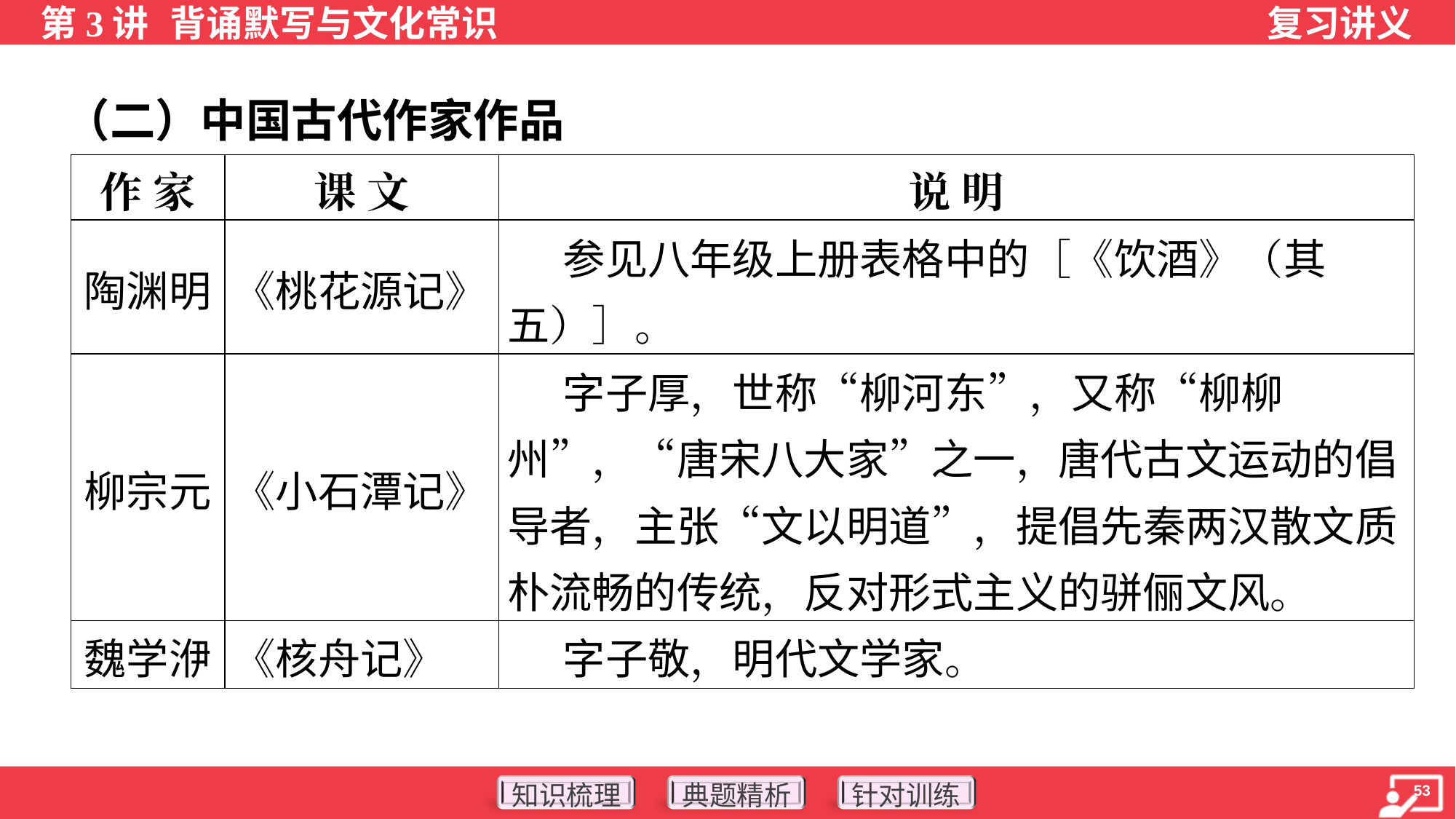

（二）中国古代作家作品
| 作 家 | 课 文 | 说 明 |
| --- | --- | --- |
| 陶渊明 | 《桃花源记》 | 参见八年级上册表格中的［《饮酒》（其五）］。 |
| 柳宗元 | 《小石潭记》 | 字子厚，世称“柳河东”，又称“柳柳州”，“唐宋八大家”之一，唐代古文运动的倡导者，主张“文以明道”，提倡先秦两汉散文质朴流畅的传统，反对形式主义的骈俪文风。 |
| 魏学洢 | 《核舟记》 | 字子敬，明代文学家。 |